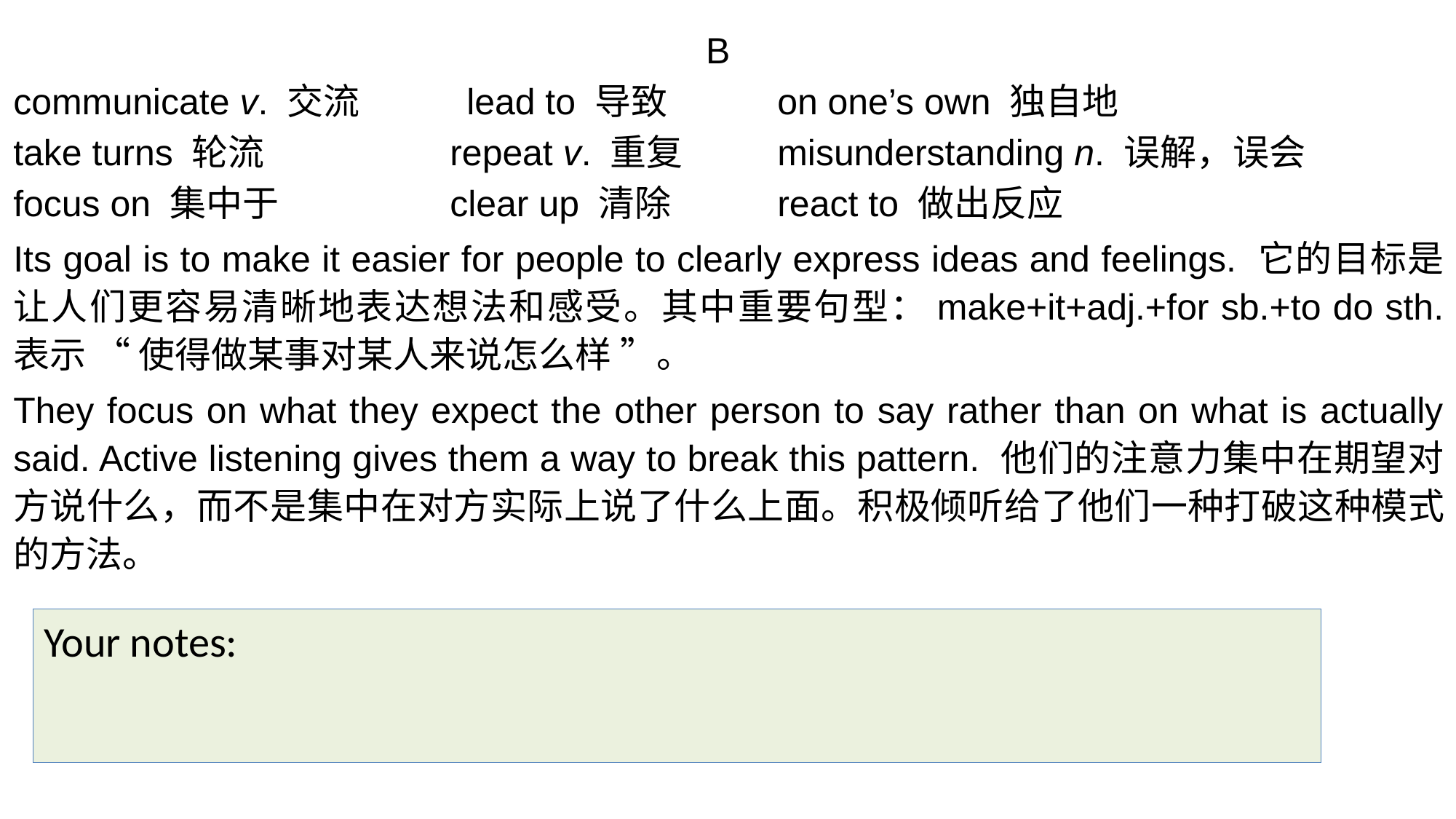

B
communicate v. 交流	 lead to 导致 	on one’s own 独自地
take turns 轮流 		repeat v. 重复 	misunderstanding n. 误解，误会
focus on 集中于 		clear up 清除 	react to 做出反应
Its goal is to make it easier for people to clearly express ideas and feelings. 它的目标是让人们更容易清晰地表达想法和感受。其中重要句型：make+it+adj.+for sb.+to do sth. 表示 “ 使得做某事对某人来说怎么样 ”。
They focus on what they expect the other person to say rather than on what is actually said. Active listening gives them a way to break this pattern. 他们的注意力集中在期望对方说什么，而不是集中在对方实际上说了什么上面。积极倾听给了他们一种打破这种模式的方法。
Your notes: